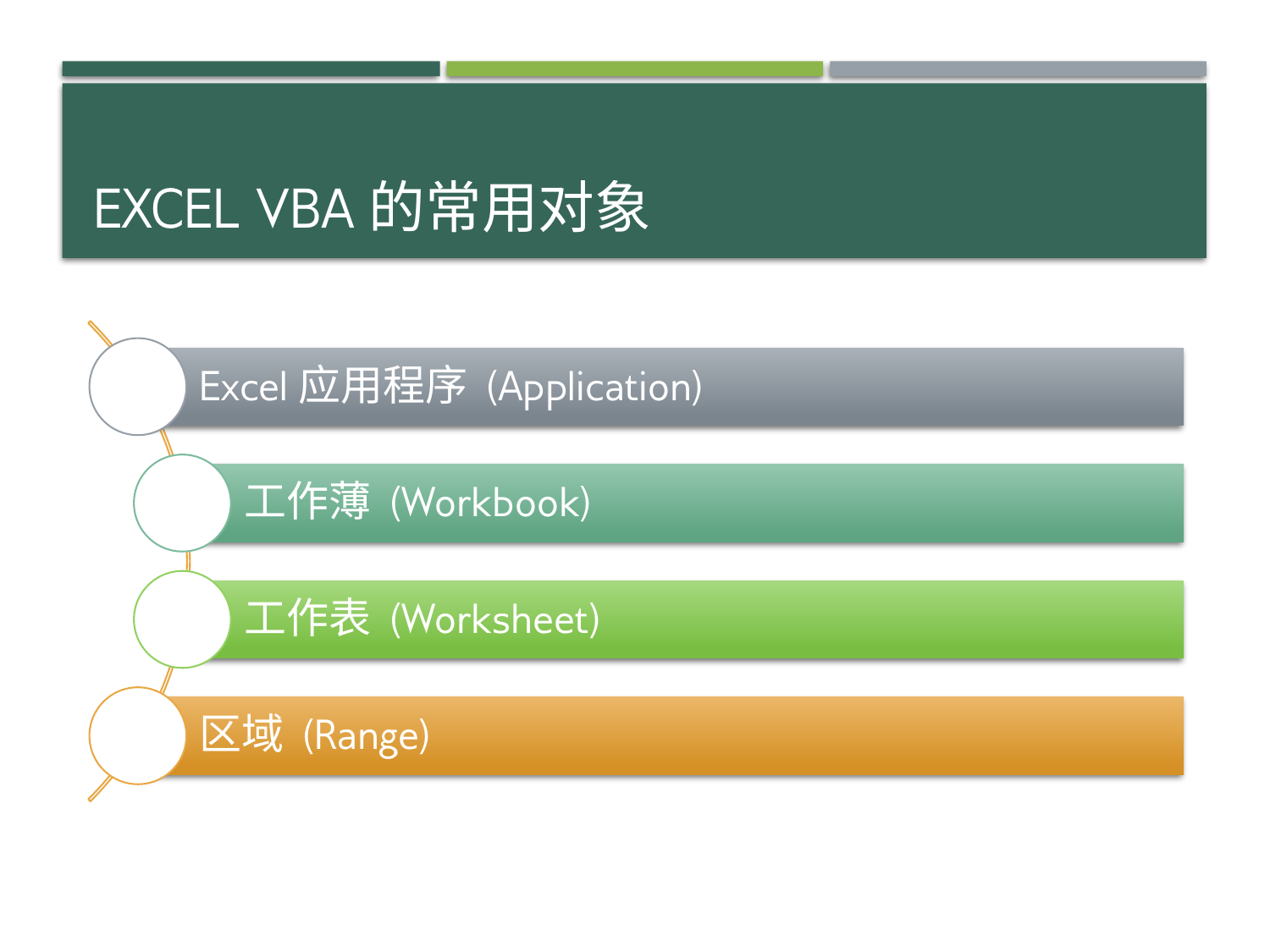

# Excel VBA的常用对象
Excel应用程序 (Application)
工作薄 (Workbook)
工作表 (Worksheet)
区域 (Range)